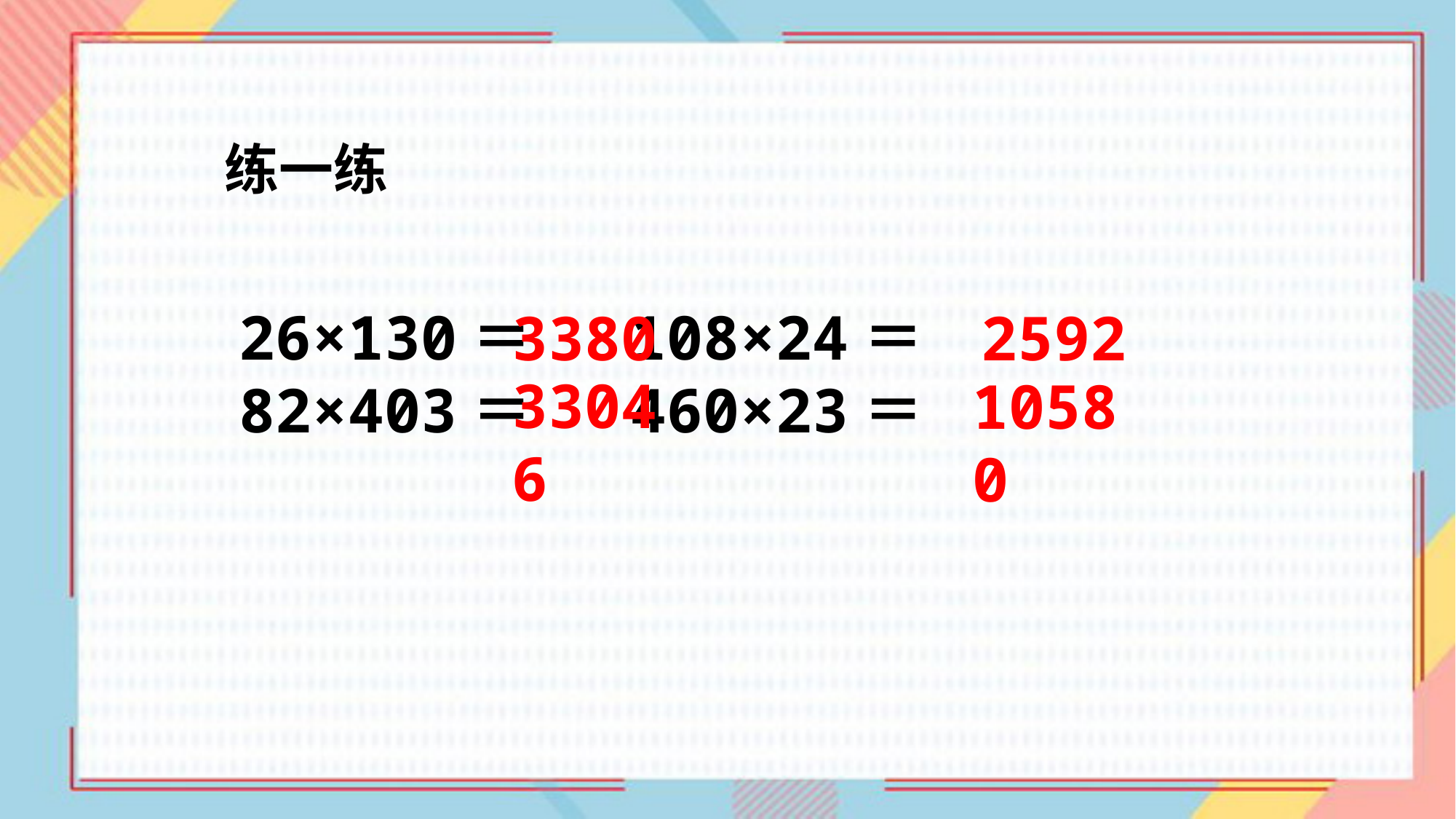

练一练
26×130＝      108×24＝     82×403＝      460×23＝
3380
2592
33046
10580